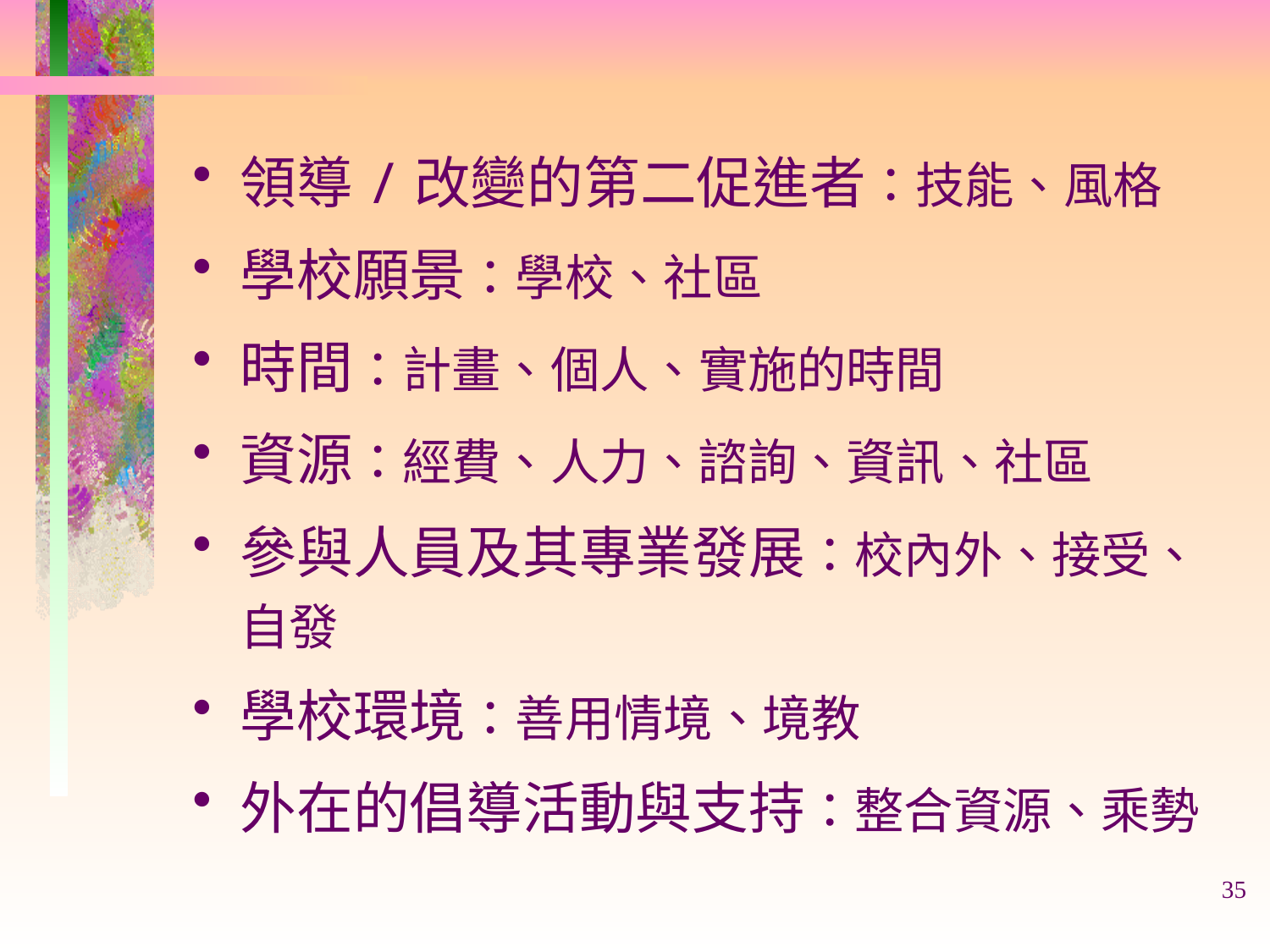

領導/改變的第二促進者：技能、風格
學校願景：學校、社區
時間：計畫、個人、實施的時間
資源：經費、人力、諮詢、資訊、社區
參與人員及其專業發展：校內外、接受、自發
學校環境：善用情境、境教
外在的倡導活動與支持：整合資源、乘勢
35